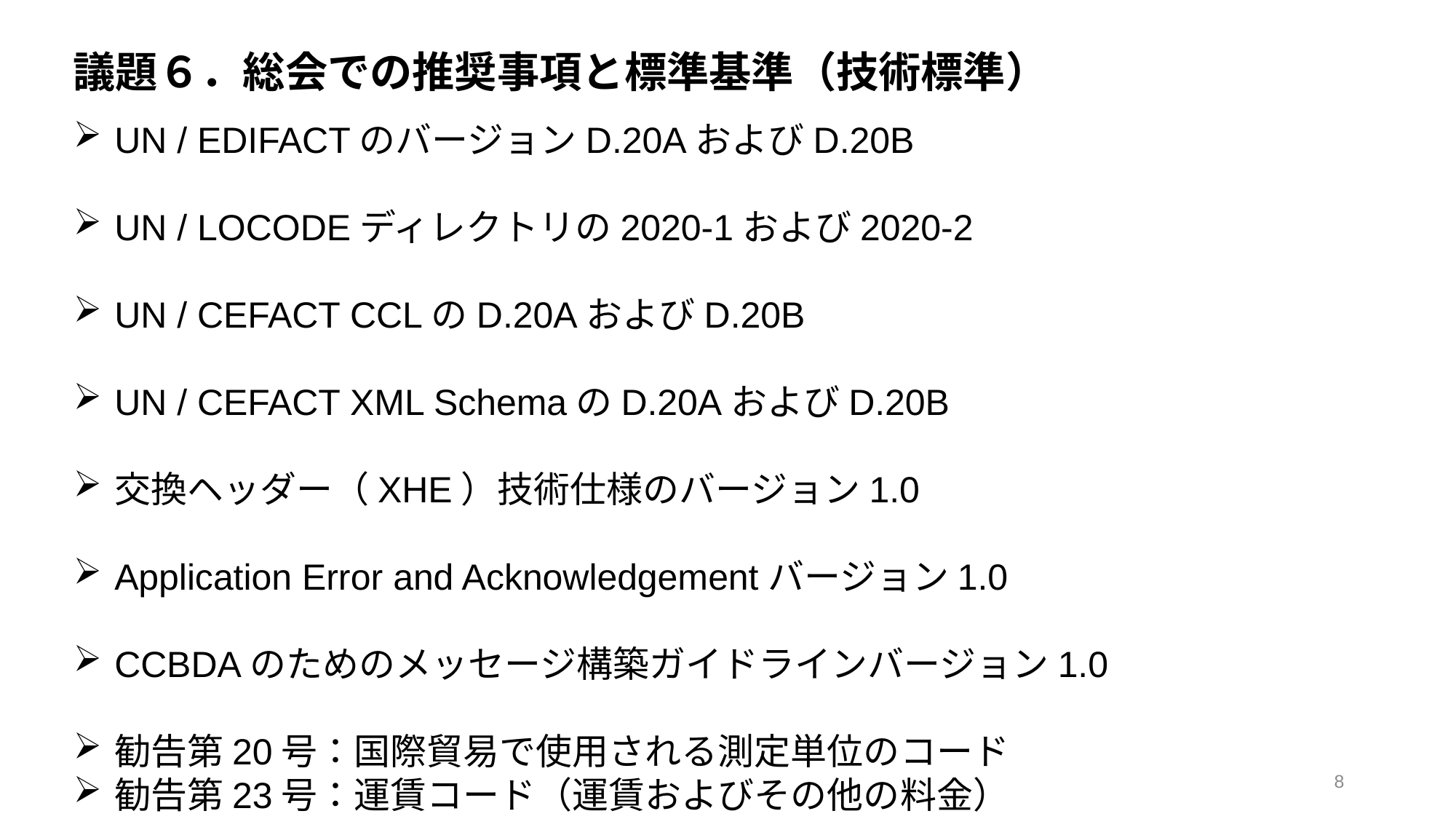

議題６．総会での推奨事項と標準基準（技術標準）

UN / EDIFACTのバージョンD.20AおよびD.20B

UN / LOCODEディレクトリの2020-1および2020-2

UN / CEFACT CCLのD.20AおよびD.20B

UN / CEFACT XML SchemaのD.20AおよびD.20B

交換ヘッダー（XHE）技術仕様のバージョン1.0

Application Error and Acknowledgementバージョン1.0

CCBDAのためのメッセージ構築ガイドラインバージョン1.0

勧告第20号：国際貿易で使用される測定単位のコード
勧告第23号：運賃コード（運賃およびその他の料金）
8